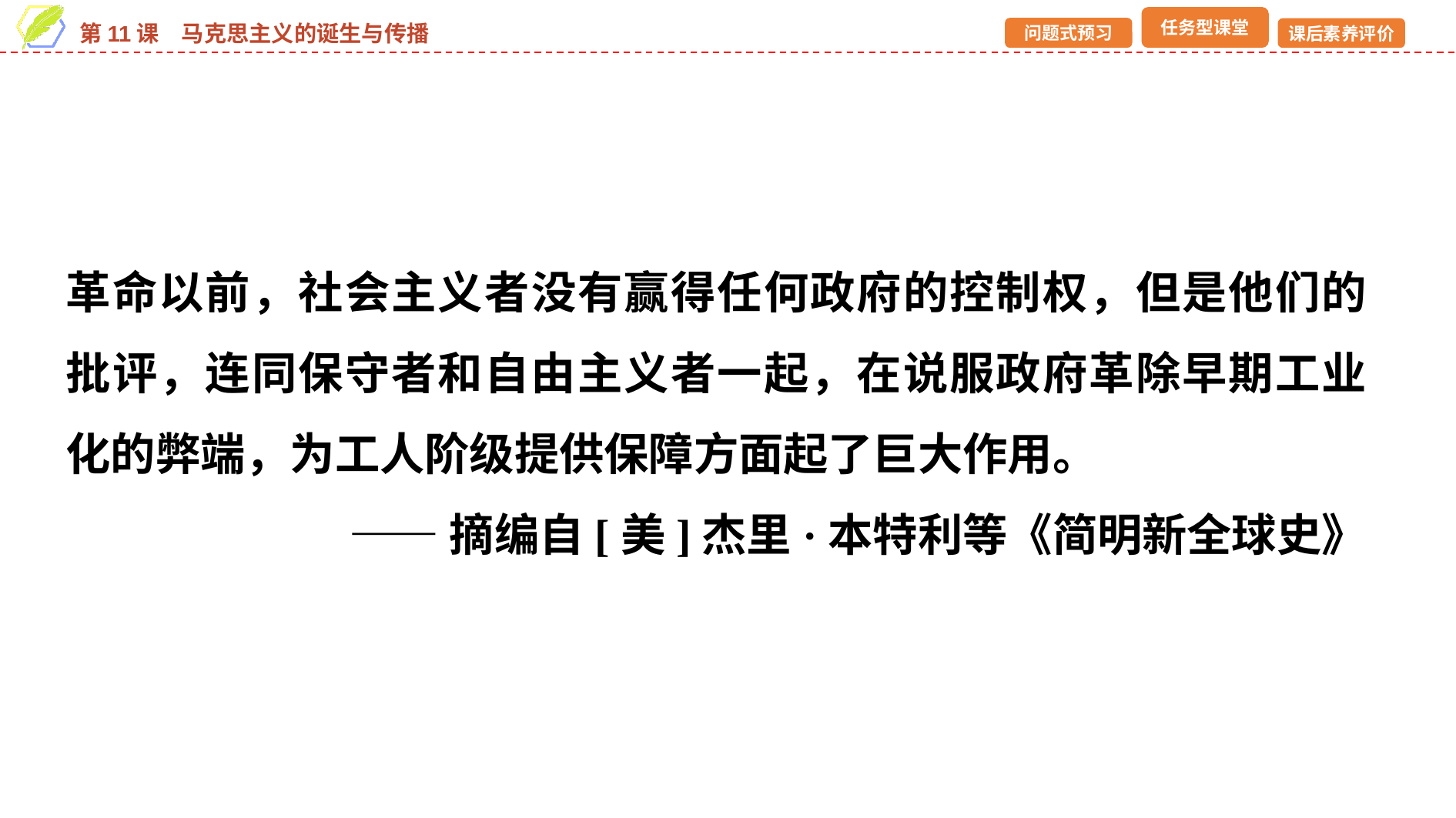

革命以前，社会主义者没有赢得任何政府的控制权，但是他们的批评，连同保守者和自由主义者一起，在说服政府革除早期工业化的弊端，为工人阶级提供保障方面起了巨大作用。
——摘编自[美]杰里·本特利等《简明新全球史》